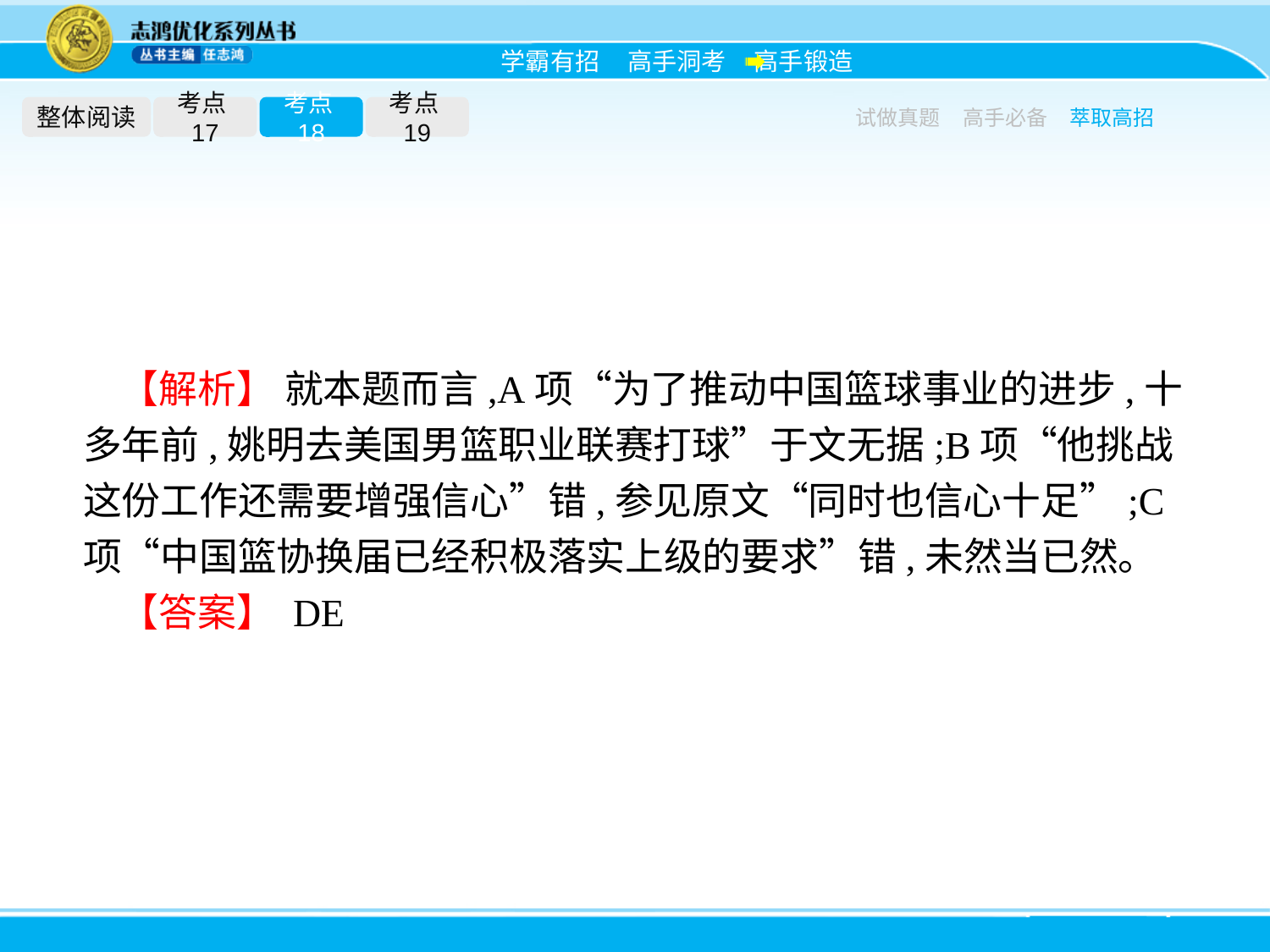

整体阅读
考点17
考点18
考点19
试做真题
高手必备
萃取高招
【解析】 就本题而言,A项“为了推动中国篮球事业的进步,十多年前,姚明去美国男篮职业联赛打球”于文无据;B项“他挑战这份工作还需要增强信心”错,参见原文“同时也信心十足”;C项“中国篮协换届已经积极落实上级的要求”错,未然当已然。
【答案】 DE